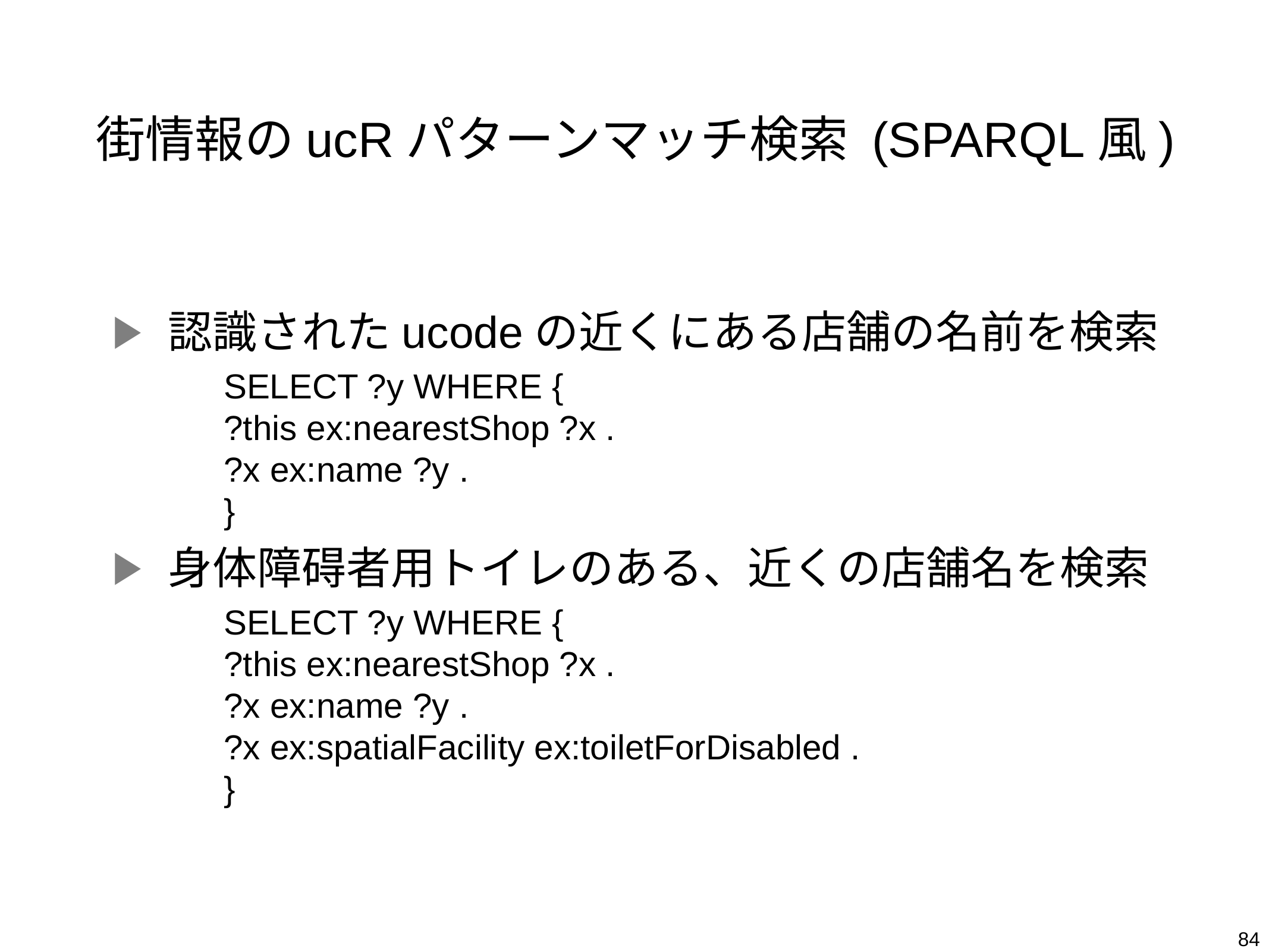

# 街情報のucRパターンマッチ検索 (SPARQL風)
認識されたucodeの近くにある店舗の名前を検索
	SELECT ?y WHERE {
?this ex:nearestShop ?x .
?x ex:name ?y .
}
身体障碍者用トイレのある、近くの店舗名を検索
	SELECT ?y WHERE {
?this ex:nearestShop ?x .
?x ex:name ?y .
?x ex:spatialFacility ex:toiletForDisabled .
}
84